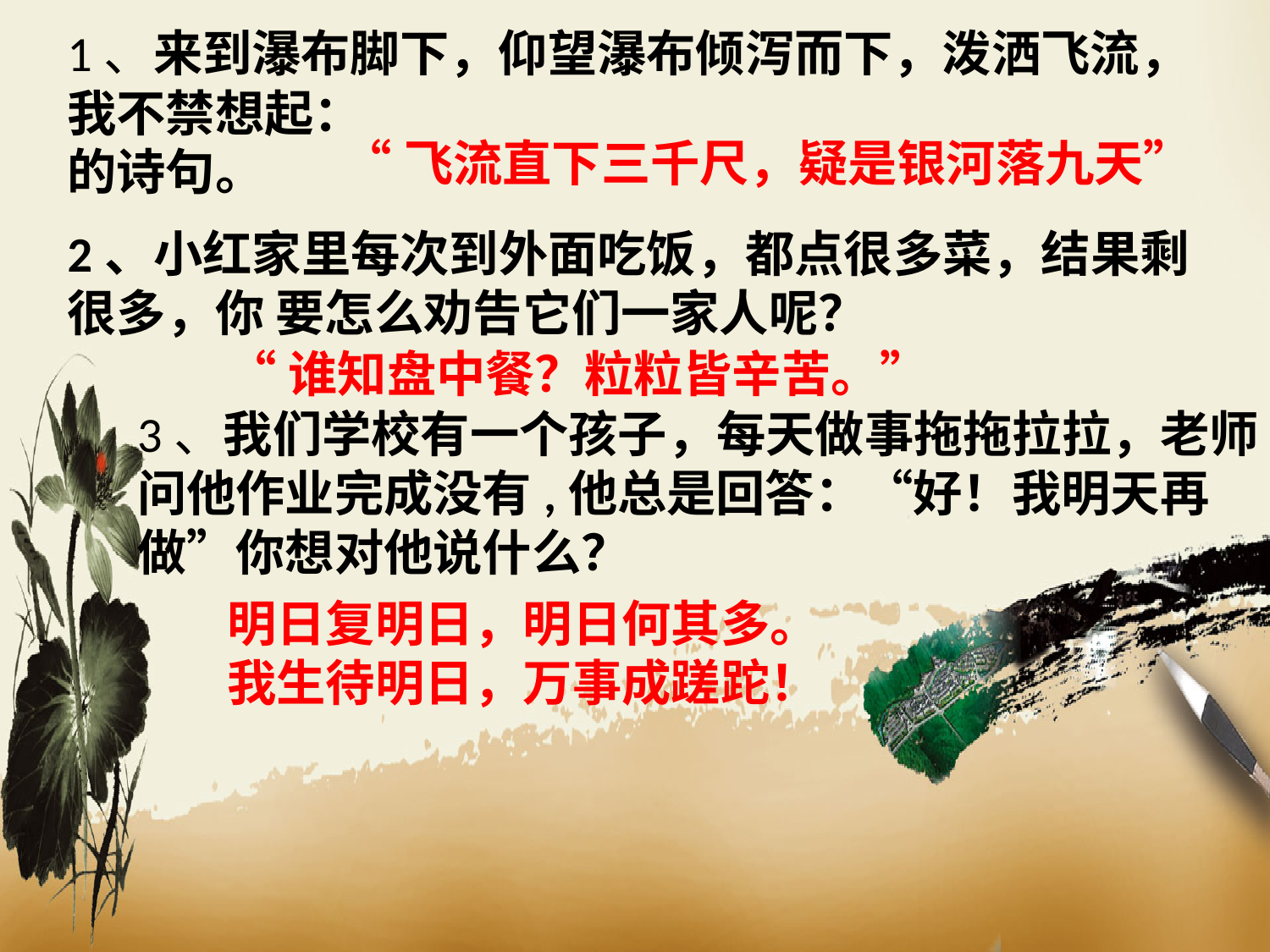

1、来到瀑布脚下，仰望瀑布倾泻而下，泼洒飞流，我不禁想起：
的诗句。

“飞流直下三千尺，疑是银河落九天”
2、小红家里每次到外面吃饭，都点很多菜，结果剩很多，你 要怎么劝告它们一家人呢？
“谁知盘中餐？粒粒皆辛苦。”
3、我们学校有一个孩子，每天做事拖拖拉拉，老师问他作业完成没有,他总是回答：“好！我明天再做”你想对他说什么？
明日复明日，明日何其多。
我生待明日，万事成蹉跎！